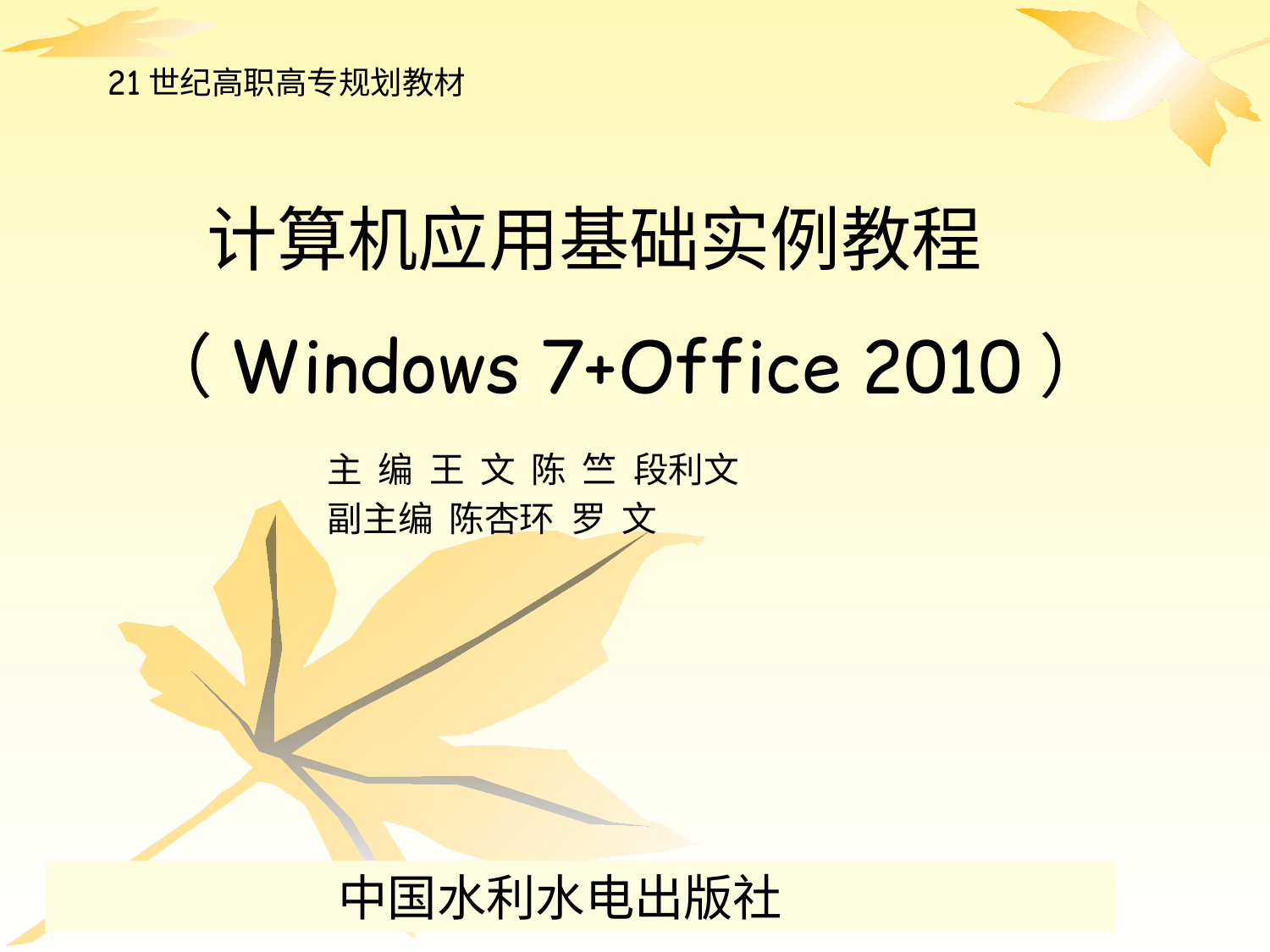

21世纪高职高专规划教材
   计算机应用基础实例教程
（Windows 7+Office 2010）
主  编  王  文  陈  竺  段利文
副主编  陈杏环  罗  文

                                      中国水利水电出版社